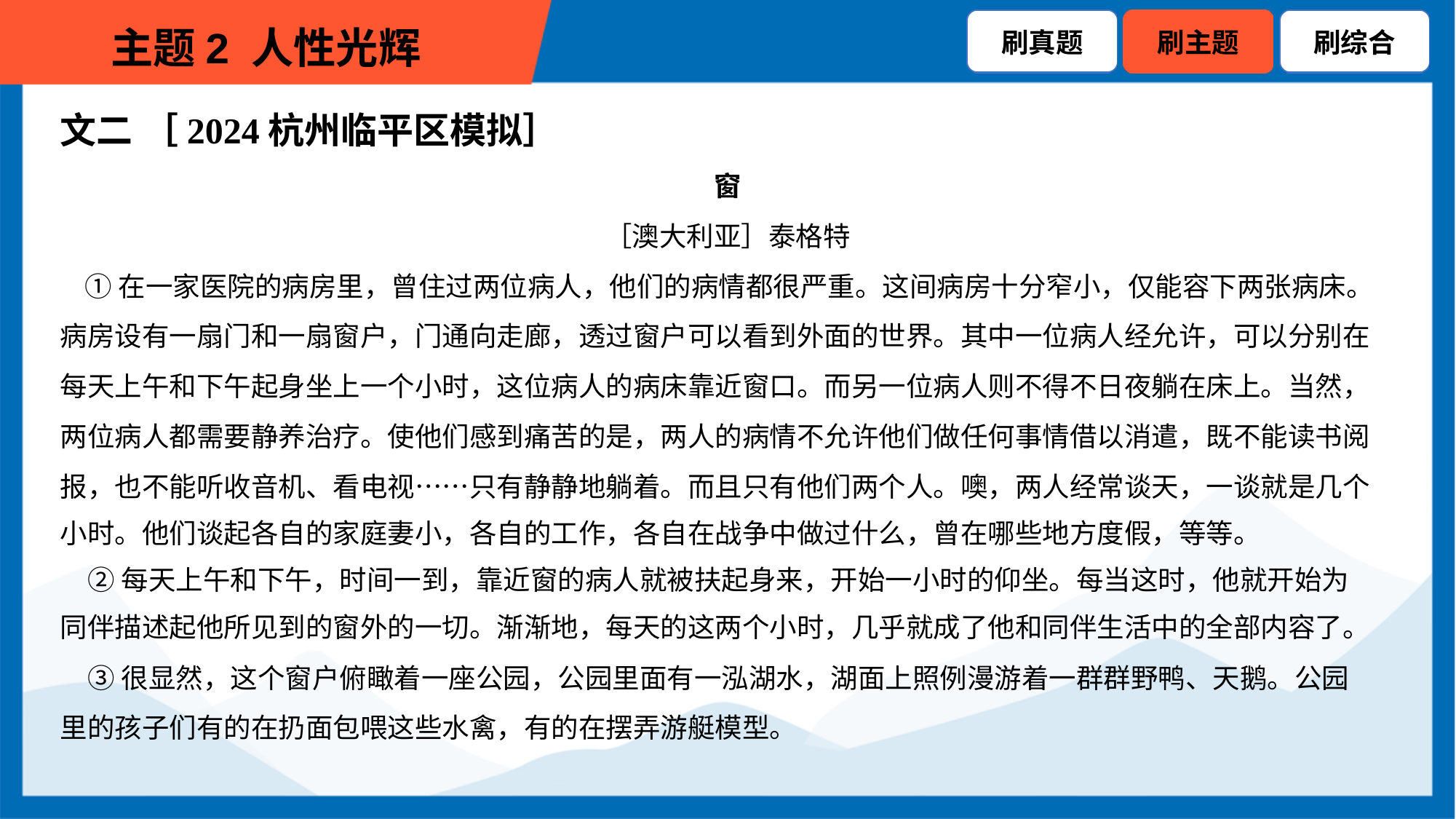

文二 ［2024杭州临平区模拟］
窗
［澳大利亚］泰格特
    ①在一家医院的病房里，曾住过两位病人，他们的病情都很严重。这间病房十分窄小，仅能容下两张病床。
病房设有一扇门和一扇窗户，门通向走廊，透过窗户可以看到外面的世界。其中一位病人经允许，可以分别在
每天上午和下午起身坐上一个小时，这位病人的病床靠近窗口。而另一位病人则不得不日夜躺在床上。当然，
两位病人都需要静养治疗。使他们感到痛苦的是，两人的病情不允许他们做任何事情借以消遣，既不能读书阅
报，也不能听收音机、看电视……只有静静地躺着。而且只有他们两个人。噢，两人经常谈天，一谈就是几个
小时。他们谈起各自的家庭妻小，各自的工作，各自在战争中做过什么，曾在哪些地方度假，等等。
    ②每天上午和下午，时间一到，靠近窗的病人就被扶起身来，开始一小时的仰坐。每当这时，他就开始为
同伴描述起他所见到的窗外的一切。渐渐地，每天的这两个小时，几乎就成了他和同伴生活中的全部内容了。
    ③很显然，这个窗户俯瞰着一座公园，公园里面有一泓湖水，湖面上照例漫游着一群群野鸭、天鹅。公园
里的孩子们有的在扔面包喂这些水禽，有的在摆弄游艇模型。